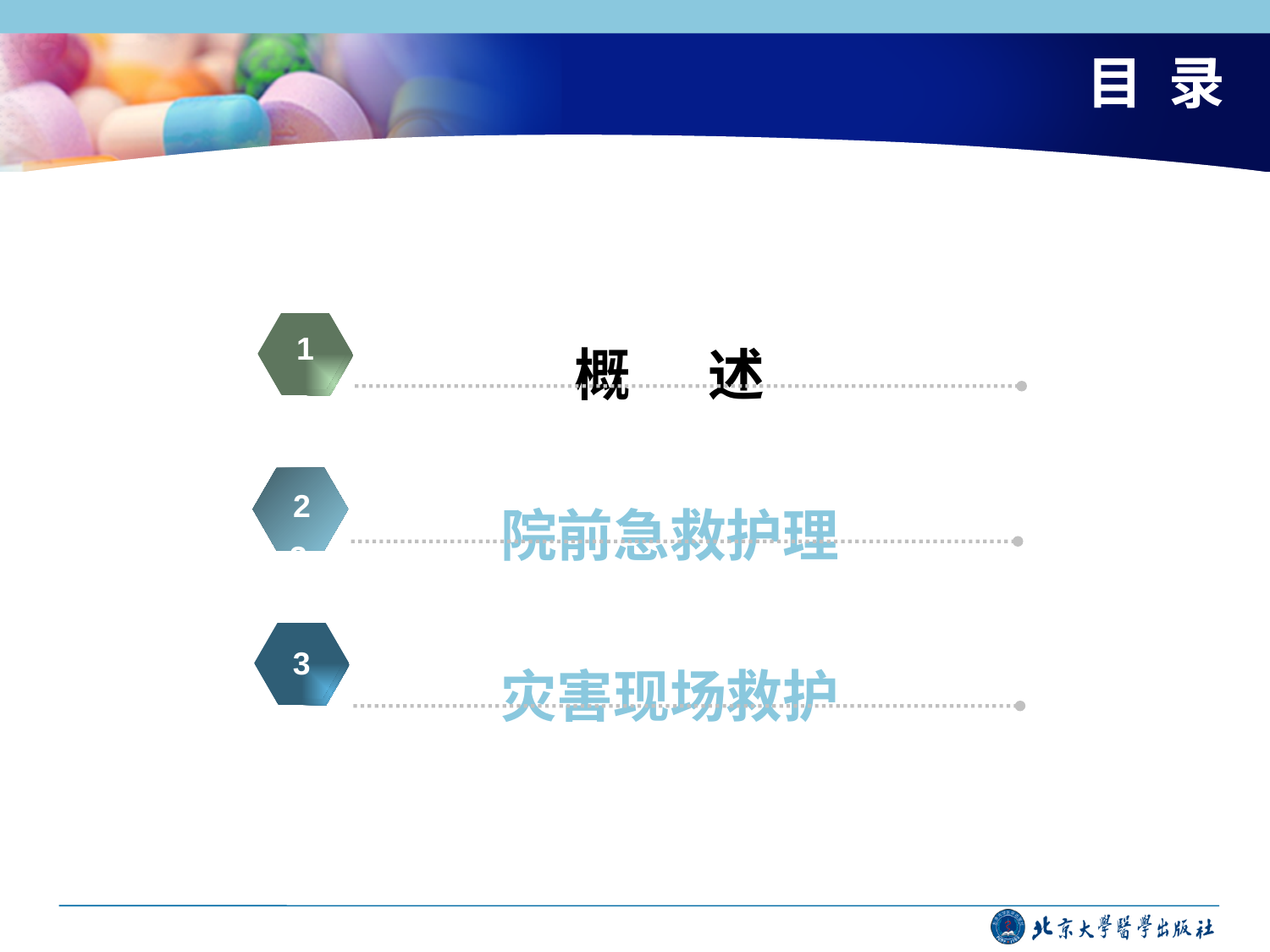

# 目  录
概      述
院前急救护理
灾害现场救护

1

2
3

3